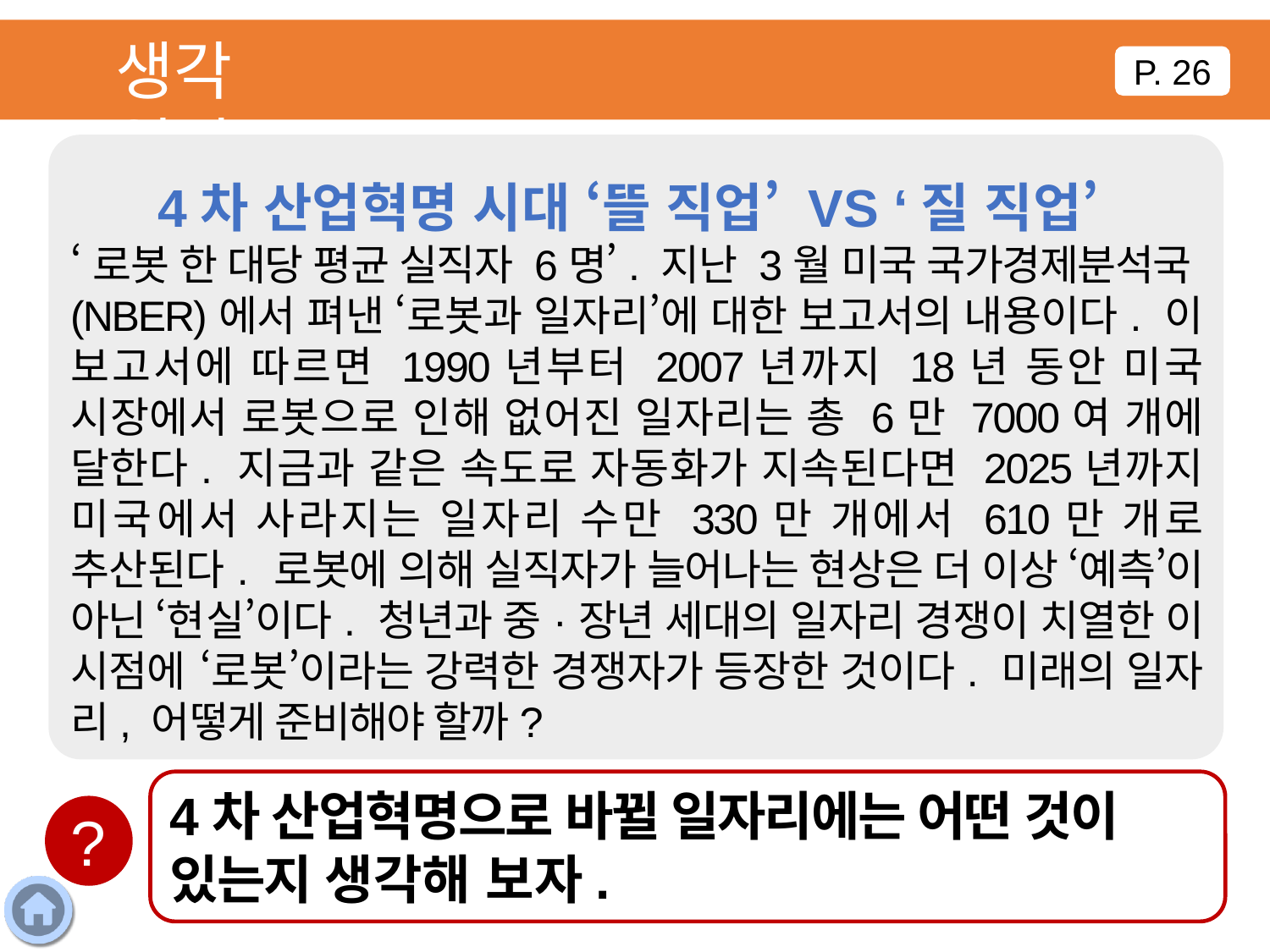

생각 열기
P. 26
4차 산업혁명 시대 ‘뜰 직업’ VS ‘질 직업’
‘로봇 한 대당 평균 실직자 6명’. 지난 3월 미국 국가경제분석국(NBER)에서 펴낸 ‘로봇과 일자리’에 대한 보고서의 내용이다. 이 보고서에 따르면 1990년부터 2007년까지 18년 동안 미국 시장에서 로봇으로 인해 없어진 일자리는 총 6만 7000여 개에 달한다. 지금과 같은 속도로 자동화가 지속된다면 2025년까지 미국에서 사라지는 일자리 수만 330만 개에서 610만 개로 추산된다. 로봇에 의해 실직자가 늘어나는 현상은 더 이상 ‘예측’이 아닌 ‘현실’이다. 청년과 중·장년 세대의 일자리 경쟁이 치열한 이 시점에 ‘로봇’이라는 강력한 경쟁자가 등장한 것이다. 미래의 일자리, 어떻게 준비해야 할까?
4차 산업혁명으로 바뀔 일자리에는 어떤 것이 있는지 생각해 보자.
?